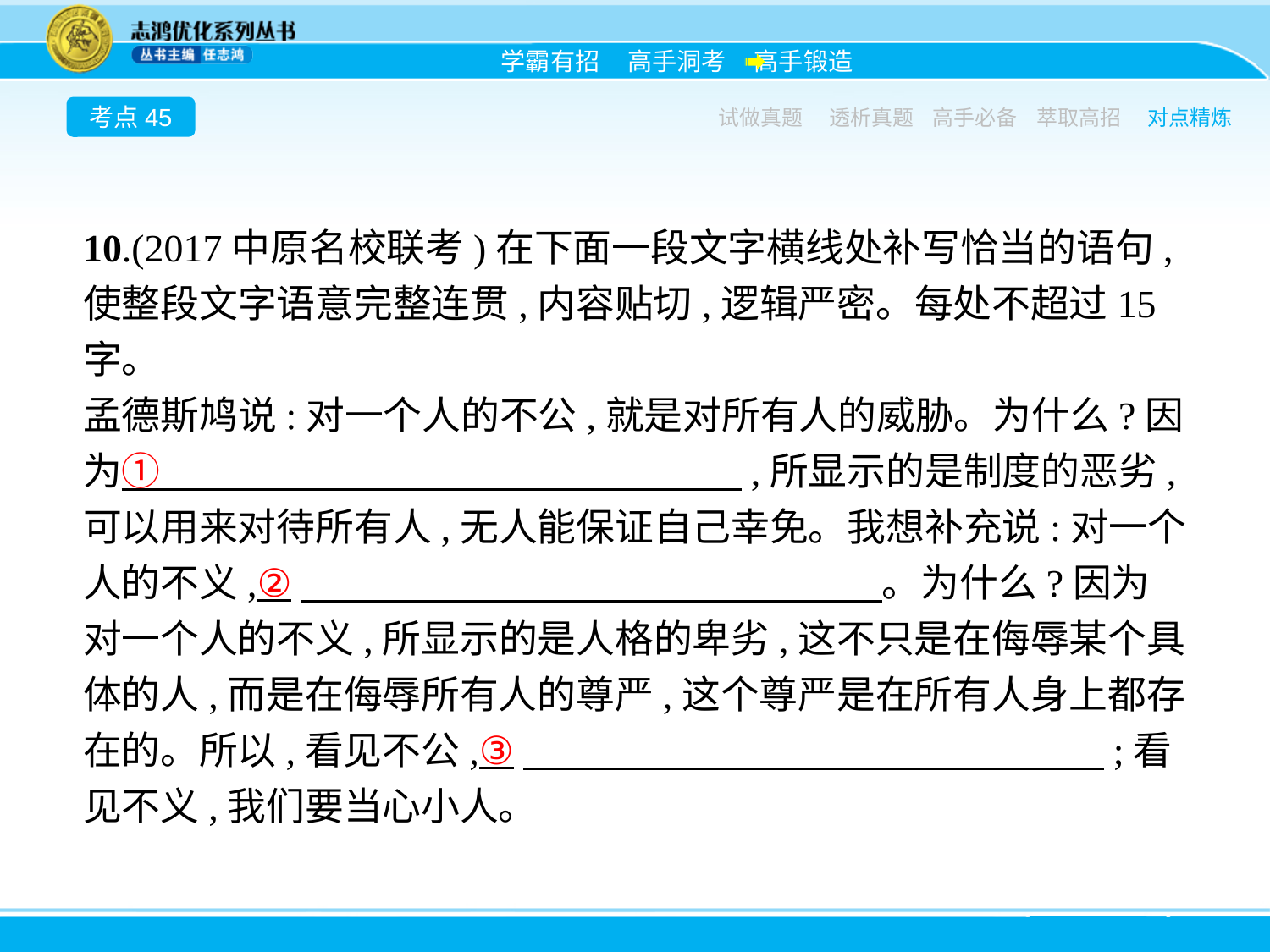

考点45
试做真题
透析真题
高手必备
萃取高招
对点精炼
10.(2017中原名校联考)在下面一段文字横线处补写恰当的语句,使整段文字语意完整连贯,内容贴切,逻辑严密。每处不超过15字。
孟德斯鸠说:对一个人的不公,就是对所有人的威胁。为什么?因为①　　　　　　　　　　　　　　　,所显示的是制度的恶劣,可以用来对待所有人,无人能保证自己幸免。我想补充说:对一个人的不义,②　　　　　　　　　　　　　　　。为什么?因为对一个人的不义,所显示的是人格的卑劣,这不只是在侮辱某个具体的人,而是在侮辱所有人的尊严,这个尊严是在所有人身上都存在的。所以,看见不公,③　　　　　　　　　　　　　　　;看见不义,我们要当心小人。